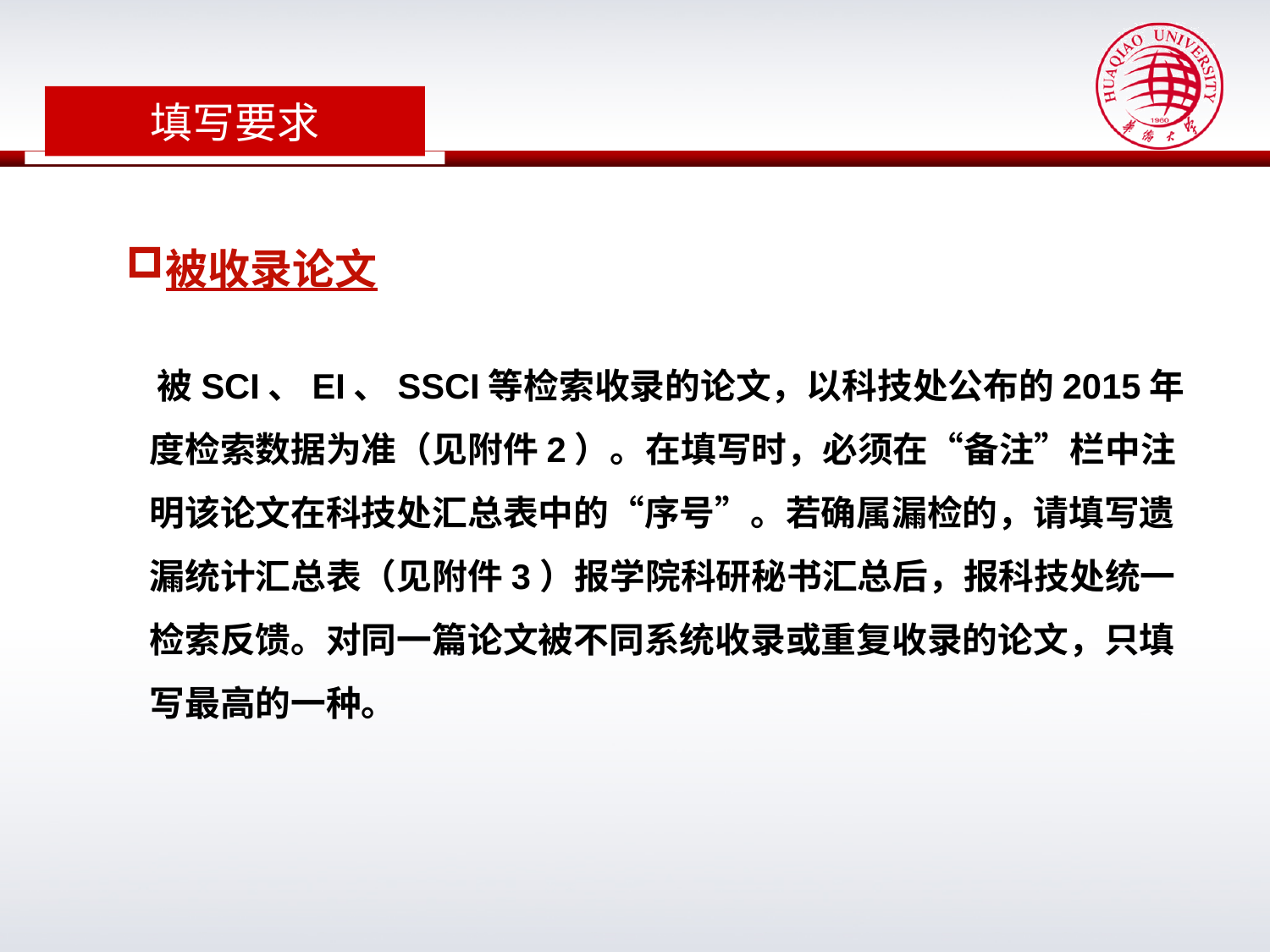

填写要求

被收录论文
   被SCI、EI、SSCI等检索收录的论文，以科技处公布的2015年度检索数据为准（见附件2）。在填写时，必须在“备注”栏中注明该论文在科技处汇总表中的“序号”。若确属漏检的，请填写遗漏统计汇总表（见附件3）报学院科研秘书汇总后，报科技处统一检索反馈。对同一篇论文被不同系统收录或重复收录的论文，只填写最高的一种。